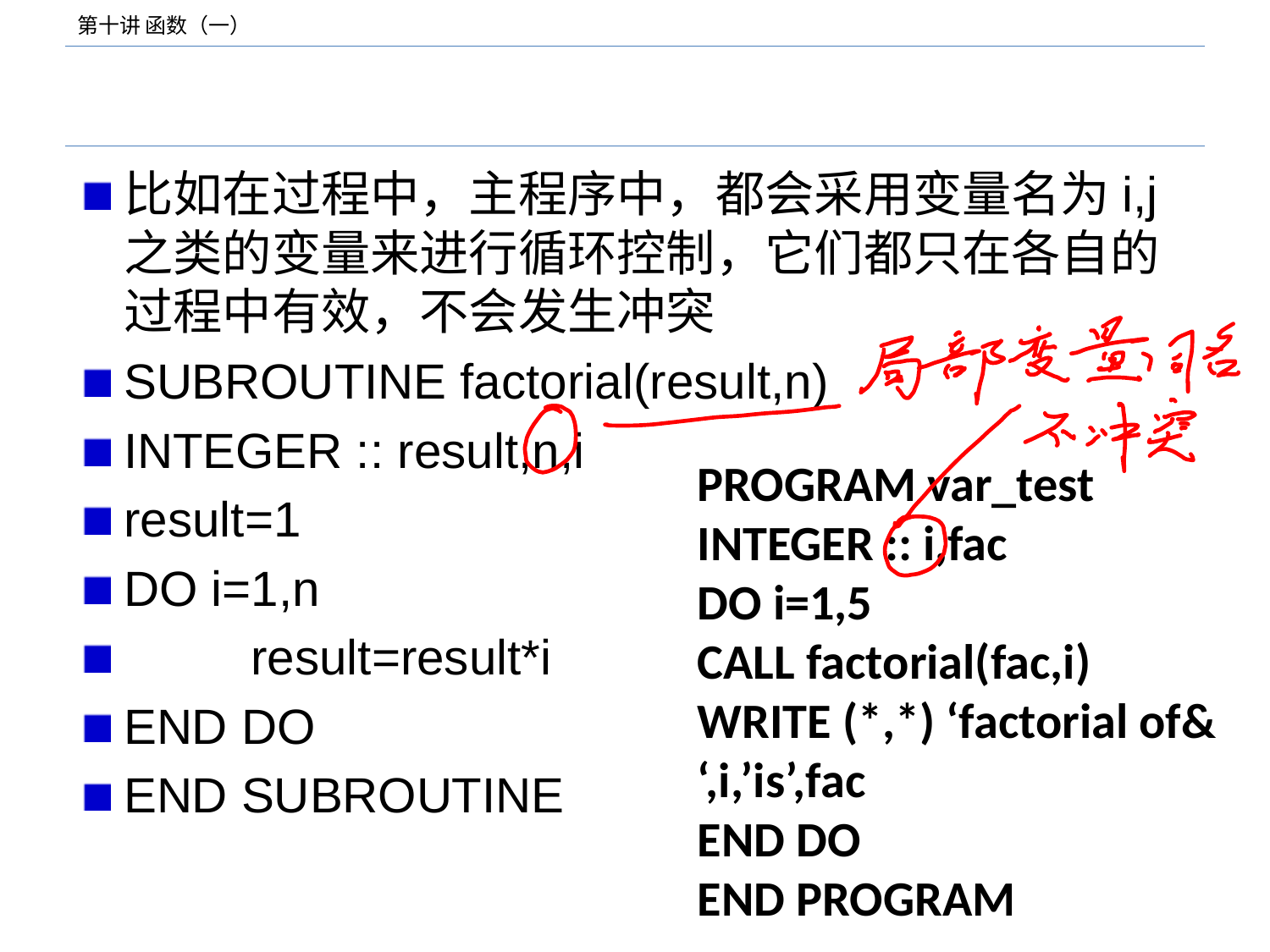

#
比如在过程中，主程序中，都会采用变量名为i,j之类的变量来进行循环控制，它们都只在各自的过程中有效，不会发生冲突
SUBROUTINE factorial(result,n)
INTEGER :: result,n,i
result=1
DO i=1,n
	result=result*i
END DO
END SUBROUTINE
PROGRAM var_test
INTEGER :: i,fac
DO i=1,5
CALL factorial(fac,i)
WRITE (*,*) ‘factorial of& ‘,i,’is’,fac
END DO
END PROGRAM